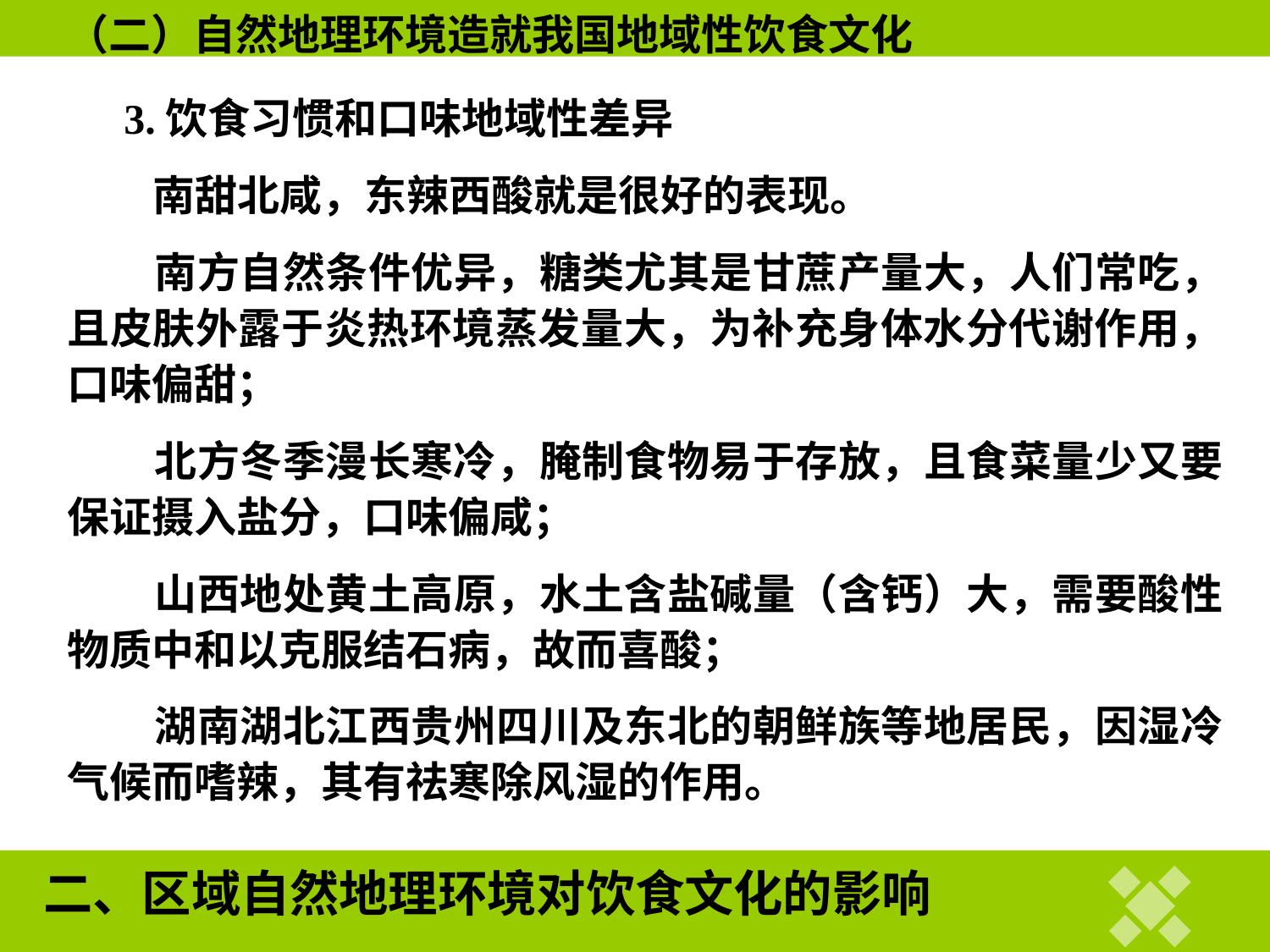

（二）自然地理环境造就我国地域性饮食文化
3.饮食习惯和口味地域性差异
  南甜北咸，东辣西酸就是很好的表现。
  南方自然条件优异，糖类尤其是甘蔗产量大，人们常吃，且皮肤外露于炎热环境蒸发量大，为补充身体水分代谢作用，口味偏甜；
  北方冬季漫长寒冷，腌制食物易于存放，且食菜量少又要保证摄入盐分，口味偏咸；
  山西地处黄土高原，水土含盐碱量（含钙）大，需要酸性物质中和以克服结石病，故而喜酸；
  湖南湖北江西贵州四川及东北的朝鲜族等地居民，因湿冷气候而嗜辣，其有祛寒除风湿的作用。
二、区域自然地理环境对饮食文化的影响